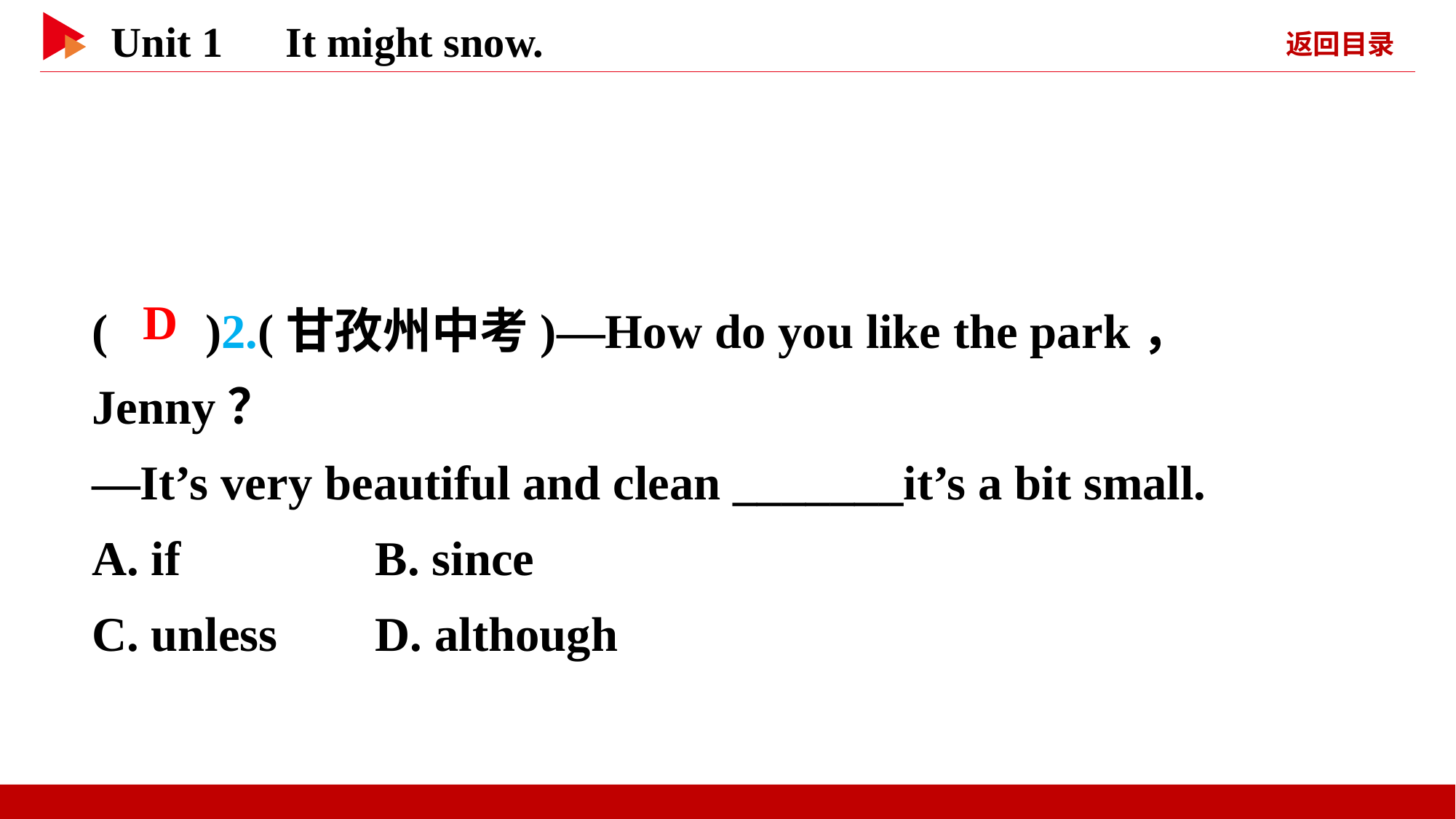

(        )2.(甘孜州中考)—How do you like the park， Jenny？
—It’s very beautiful and clean _______it’s a bit small.
A. if                B. since
C. unless        D. although
   D